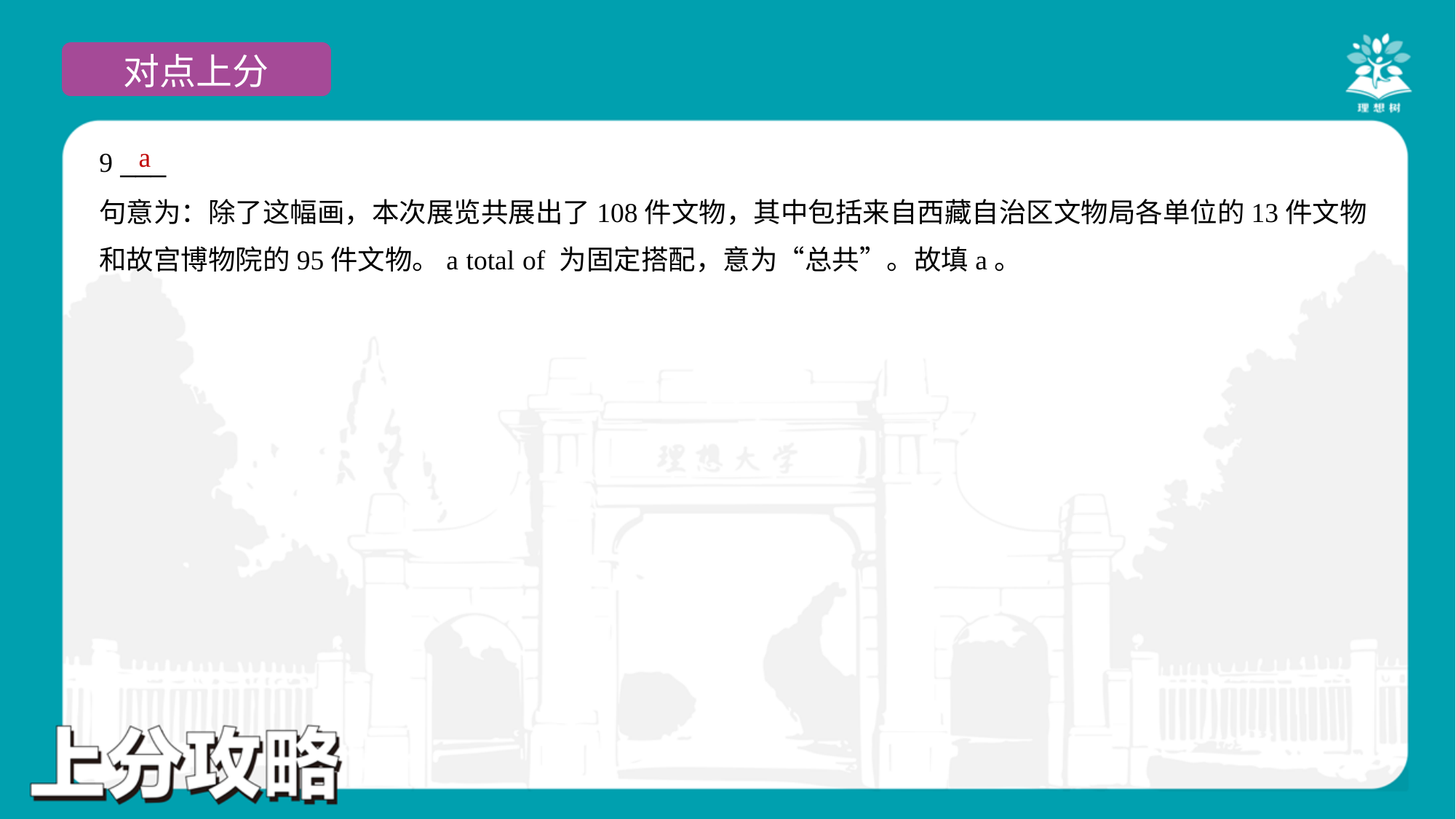

a
9 ___
句意为：除了这幅画，本次展览共展出了108件文物，其中包括来自西藏自治区文物局各单位的13件文物
和故宫博物院的95件文物。a total of 为固定搭配，意为“总共”。故填a。